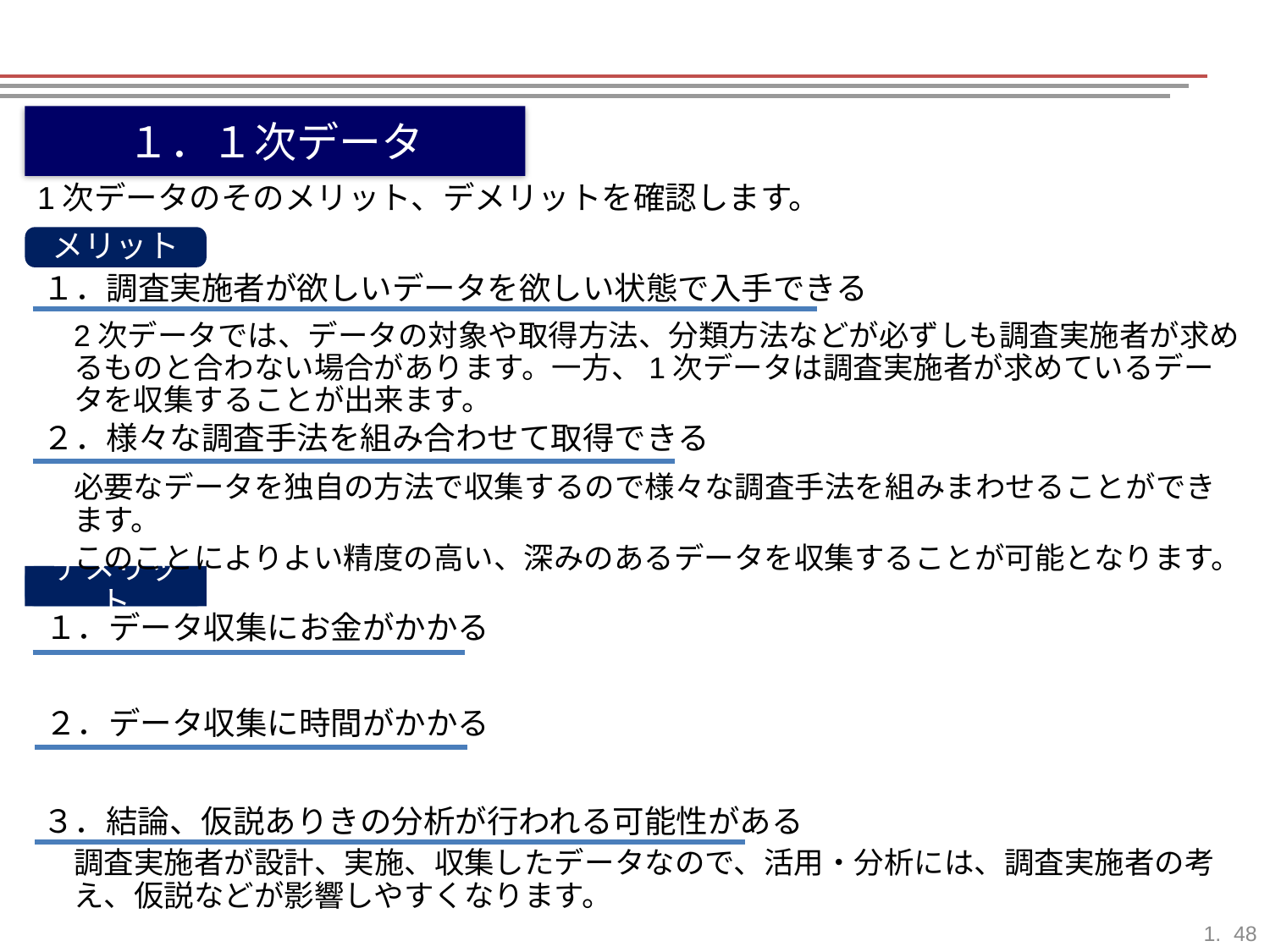

１．１次データ
1次データのそのメリット、デメリットを確認します。

メリット
１．調査実施者が欲しいデータを欲しい状態で入手できる
2次データでは、データの対象や取得方法、分類方法などが必ずしも調査実施者が求めるものと合わない場合があります。一方、1次データは調査実施者が求めているデータを収集することが出来ます。
２．様々な調査手法を組み合わせて取得できる
必要なデータを独自の方法で収集するので様々な調査手法を組みまわせることができます。
このことによりよい精度の高い、深みのあるデータを収集することが可能となります。

デメリット
１．データ収集にお金がかかる
２．データ収集に時間がかかる
３．結論、仮説ありきの分析が行われる可能性がある
調査実施者が設計、実施、収集したデータなので、活用・分析には、調査実施者の考え、仮説などが影響しやすくなります。
48